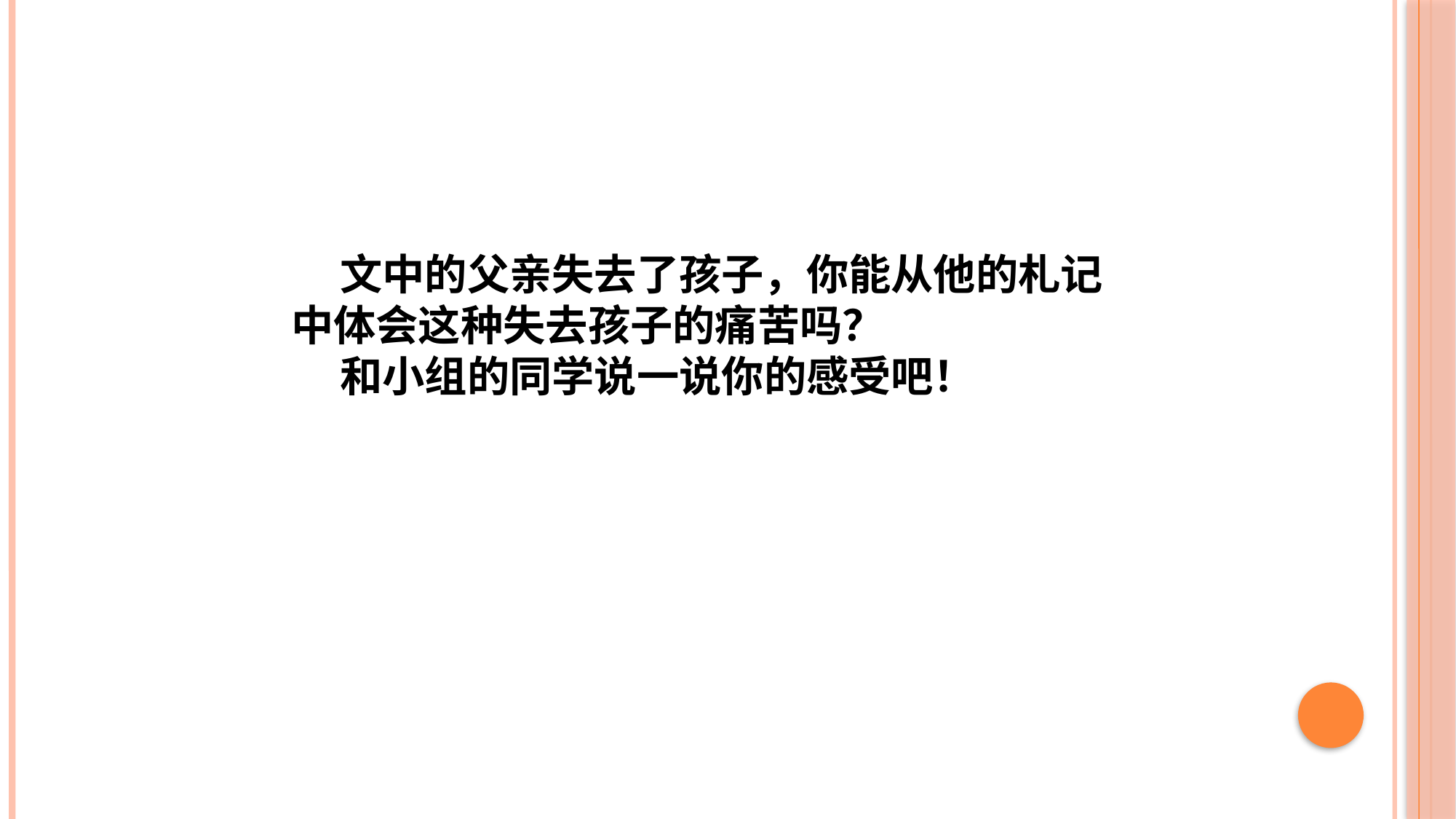

文中的父亲失去了孩子，你能从他的札记中体会这种失去孩子的痛苦吗？
    和小组的同学说一说你的感受吧！